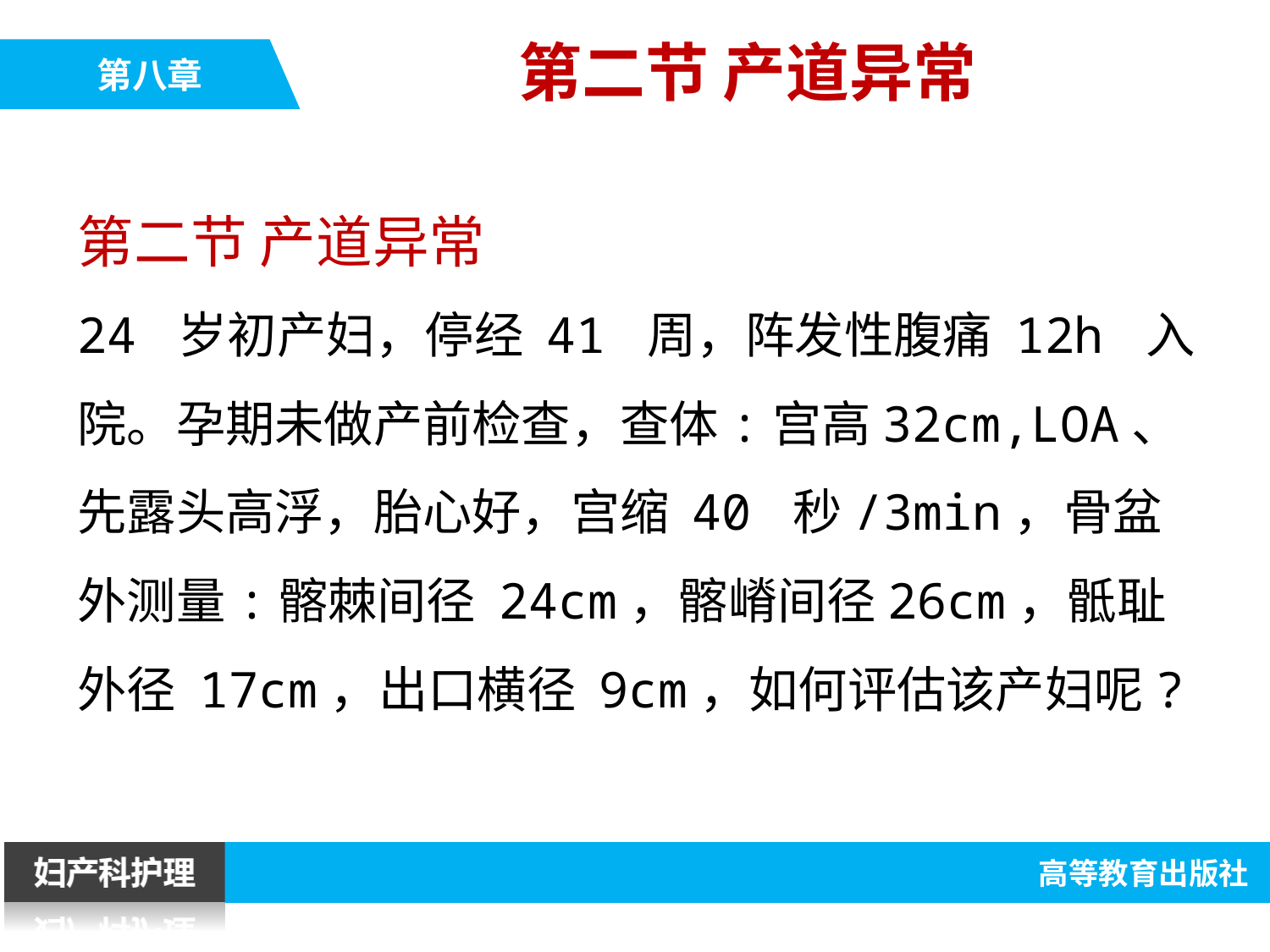

第二节 产道异常
第二节 产道异常
24 岁初产妇，停经 41 周，阵发性腹痛 12h 入院。孕期未做产前检查，查体:宫高32cm,LOA、先露头高浮，胎心好，宫缩 40 秒/3min，骨盆外测量:髂棘间径 24cm，髂嵴间径26cm，骶耻外径 17cm，出口横径 9cm，如何评估该产妇呢?